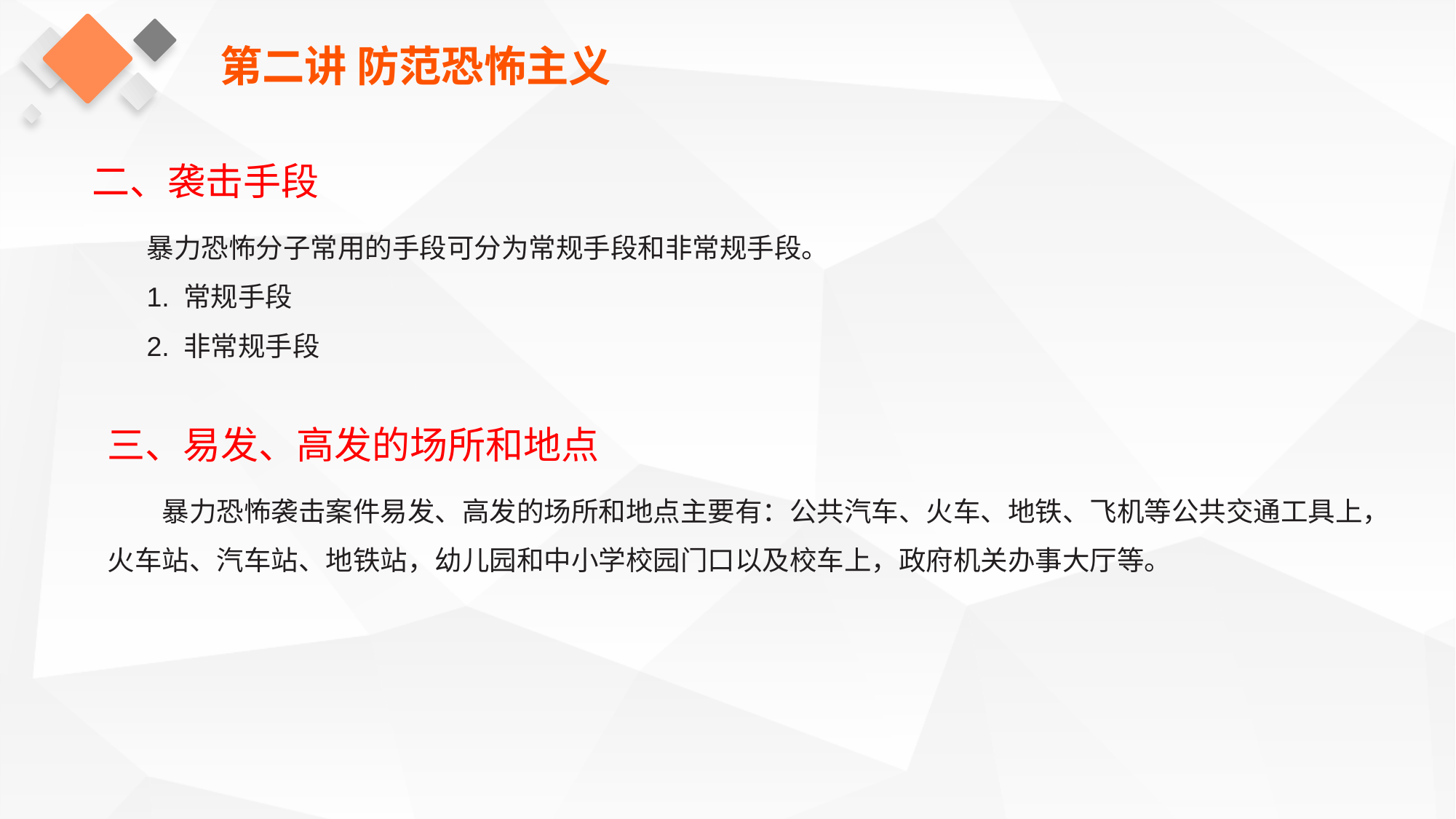

第二讲 防范恐怖主义
二、袭击手段
暴力恐怖分子常用的手段可分为常规手段和非常规手段。
1. 常规手段
2. 非常规手段
三、易发、高发的场所和地点
暴力恐怖袭击案件易发、高发的场所和地点主要有：公共汽车、火车、地铁、飞机等公共交通工具上，火车站、汽车站、地铁站，幼儿园和中小学校园门口以及校车上，政府机关办事大厅等。